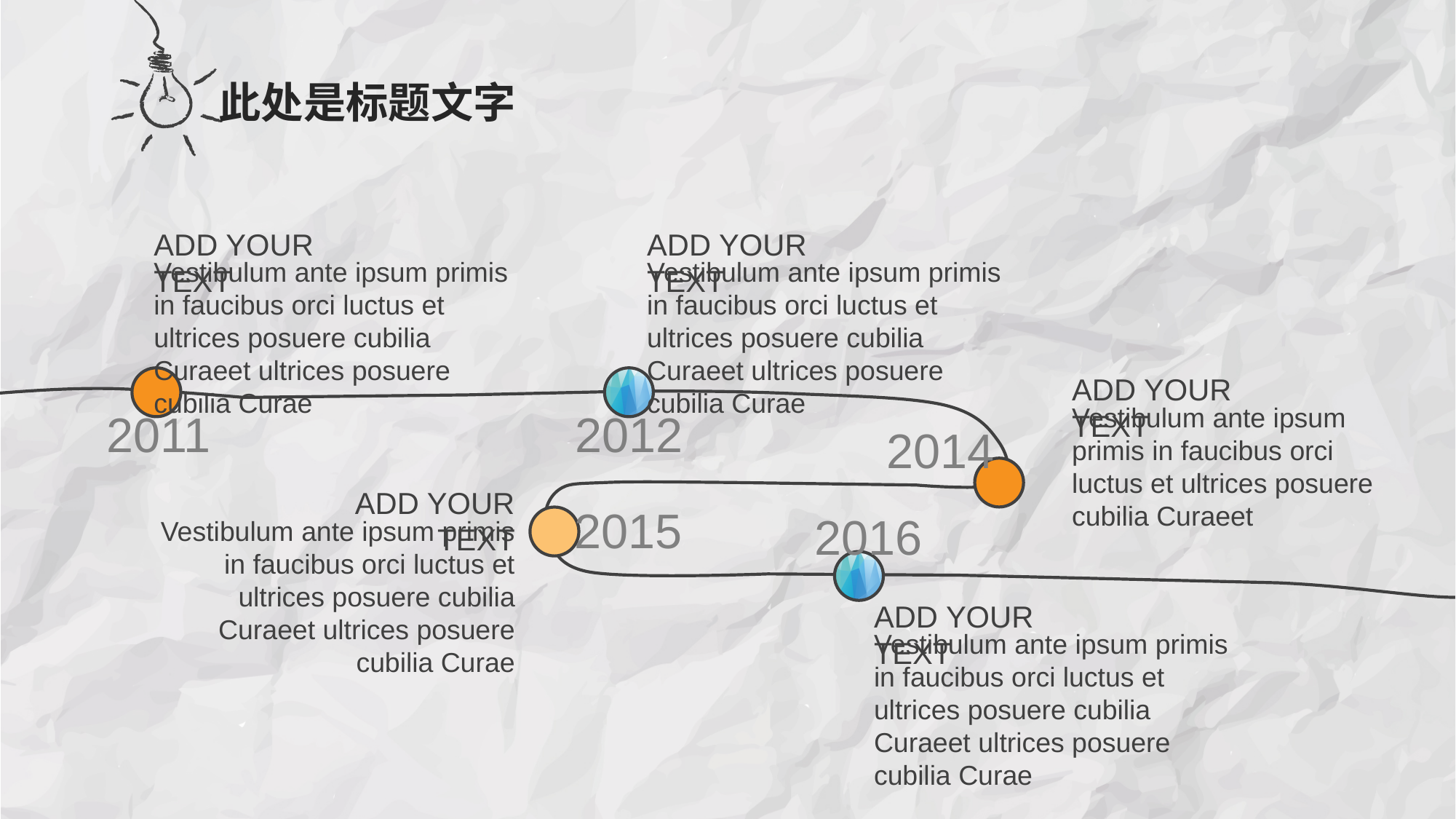

此处是标题文字
ADD YOUR TEXT
Vestibulum ante ipsum primis in faucibus orci luctus et ultrices posuere cubilia Curaeet ultrices posuere cubilia Curae
ADD YOUR TEXT
Vestibulum ante ipsum primis in faucibus orci luctus et ultrices posuere cubilia Curaeet ultrices posuere cubilia Curae
ADD YOUR TEXT
Vestibulum ante ipsum primis in faucibus orci luctus et ultrices posuere cubilia Curaeet

2011
2012
2014

ADD YOUR TEXT
Vestibulum ante ipsum primis in faucibus orci luctus et ultrices posuere cubilia Curaeet ultrices posuere cubilia Curae

2015
2016

ADD YOUR TEXT
Vestibulum ante ipsum primis in faucibus orci luctus et ultrices posuere cubilia Curaeet ultrices posuere cubilia Curae